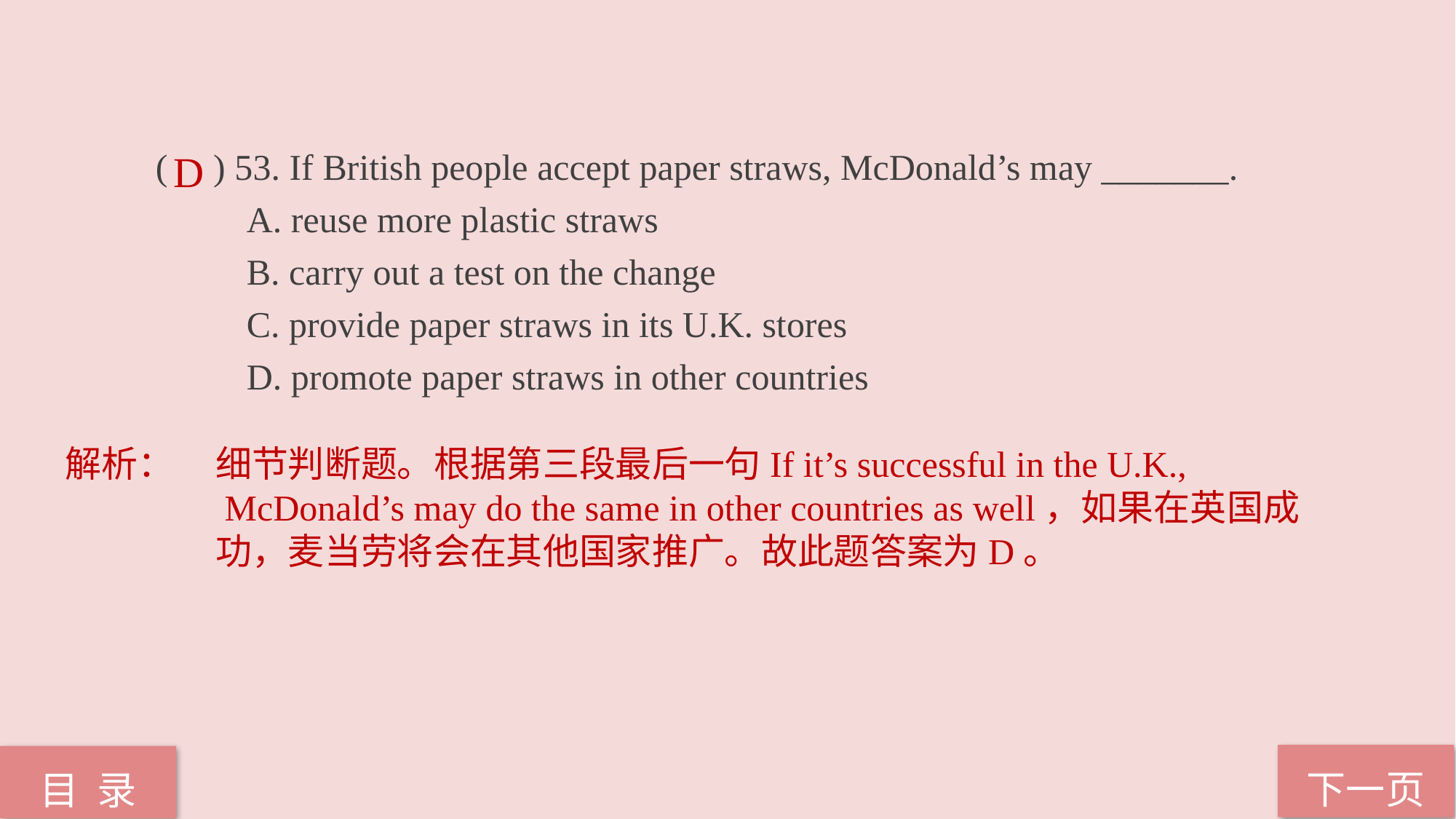

(     ) 53. If British people accept paper straws, McDonald’s may _______.
          A. reuse more plastic straws
          B. carry out a test on the change
          C. provide paper straws in its U.K. stores
          D. promote paper straws in other countries
D
解析：	细节判断题。根据第三段最后一句If it’s successful in the U.K.,
	 McDonald’s may do the same in other countries as well，如果在英国成功，麦当劳将会在其他国家推广。故此题答案为D。